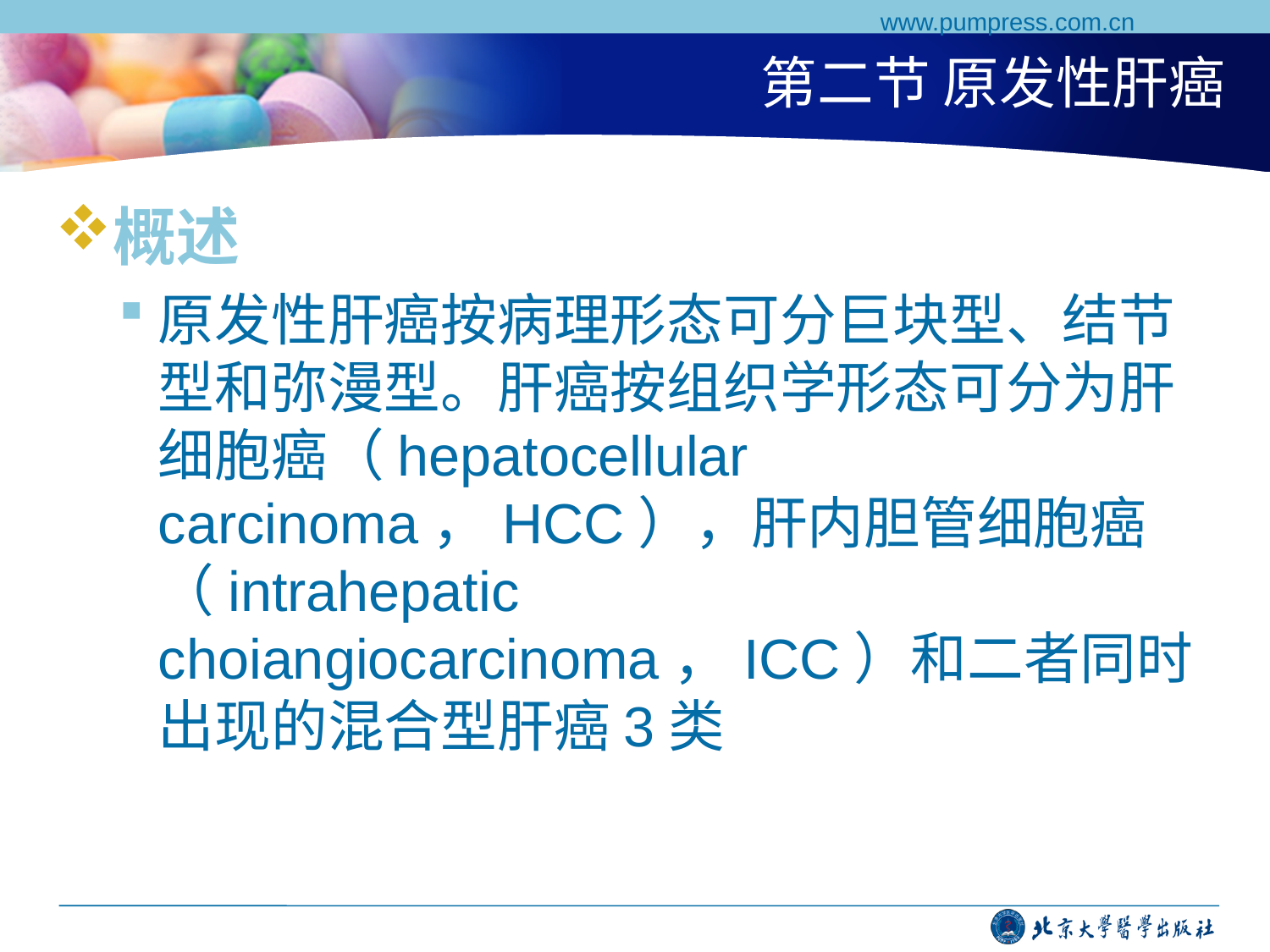

www.pumpress.com.cn
# 第二节 原发性肝癌
概述
原发性肝癌按病理形态可分巨块型、结节型和弥漫型。肝癌按组织学形态可分为肝细胞癌（hepatocellular carcinoma，HCC），肝内胆管细胞癌（intrahepatic choiangiocarcinoma，ICC）和二者同时出现的混合型肝癌3类